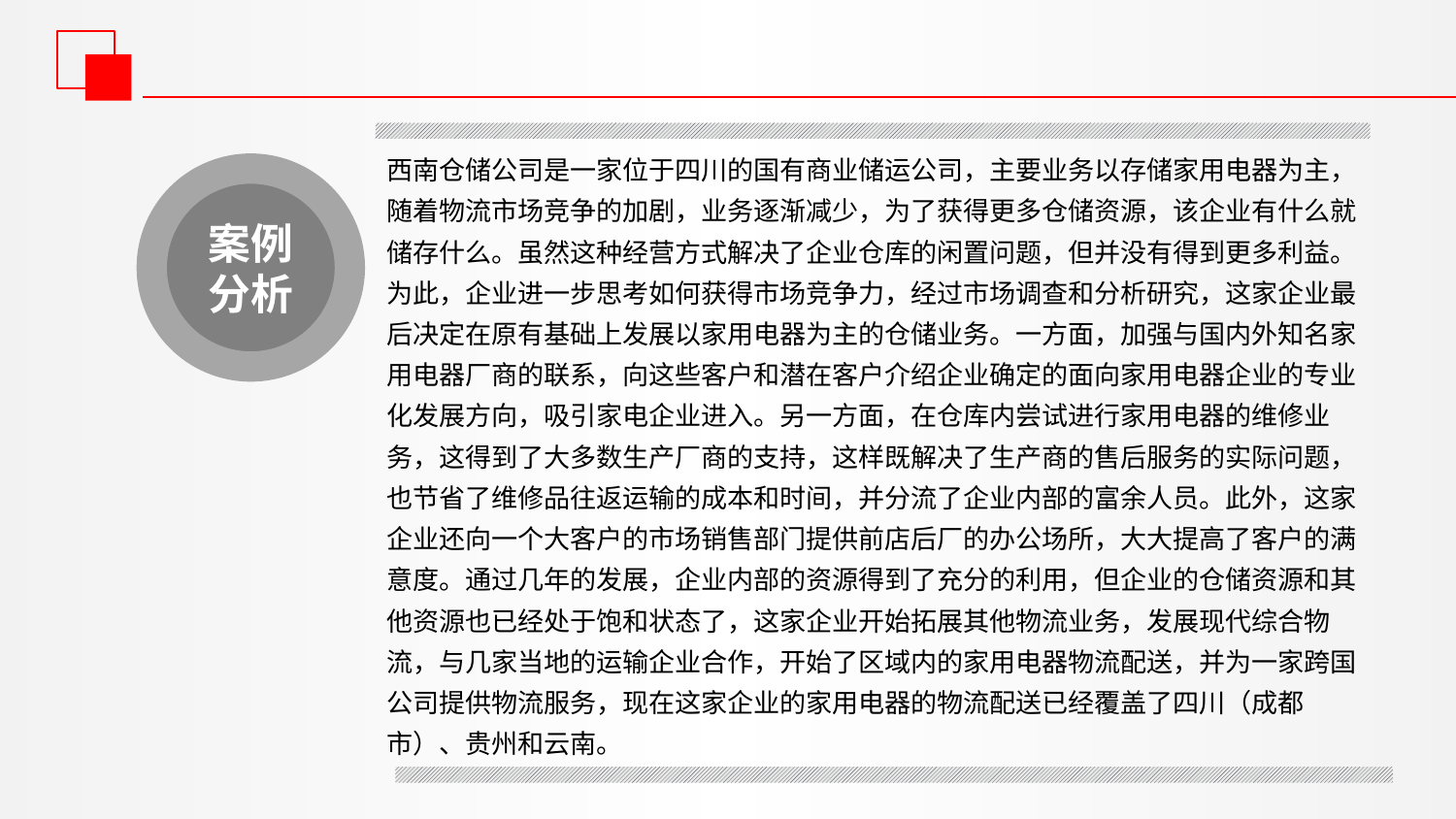

西南仓储公司是一家位于四川的国有商业储运公司，主要业务以存储家用电器为主，随着物流市场竞争的加剧，业务逐渐减少，为了获得更多仓储资源，该企业有什么就储存什么。虽然这种经营方式解决了企业仓库的闲置问题，但并没有得到更多利益。为此，企业进一步思考如何获得市场竞争力，经过市场调查和分析研究，这家企业最后决定在原有基础上发展以家用电器为主的仓储业务。一方面，加强与国内外知名家用电器厂商的联系，向这些客户和潜在客户介绍企业确定的面向家用电器企业的专业化发展方向，吸引家电企业进入。另一方面，在仓库内尝试进行家用电器的维修业务，这得到了大多数生产厂商的支持，这样既解决了生产商的售后服务的实际问题，也节省了维修品往返运输的成本和时间，并分流了企业内部的富余人员。此外，这家企业还向一个大客户的市场销售部门提供前店后厂的办公场所，大大提高了客户的满意度。通过几年的发展，企业内部的资源得到了充分的利用，但企业的仓储资源和其他资源也已经处于饱和状态了，这家企业开始拓展其他物流业务，发展现代综合物流，与几家当地的运输企业合作，开始了区域内的家用电器物流配送，并为一家跨国公司提供物流服务，现在这家企业的家用电器的物流配送已经覆盖了四川（成都市）、贵州和云南。
案例分析